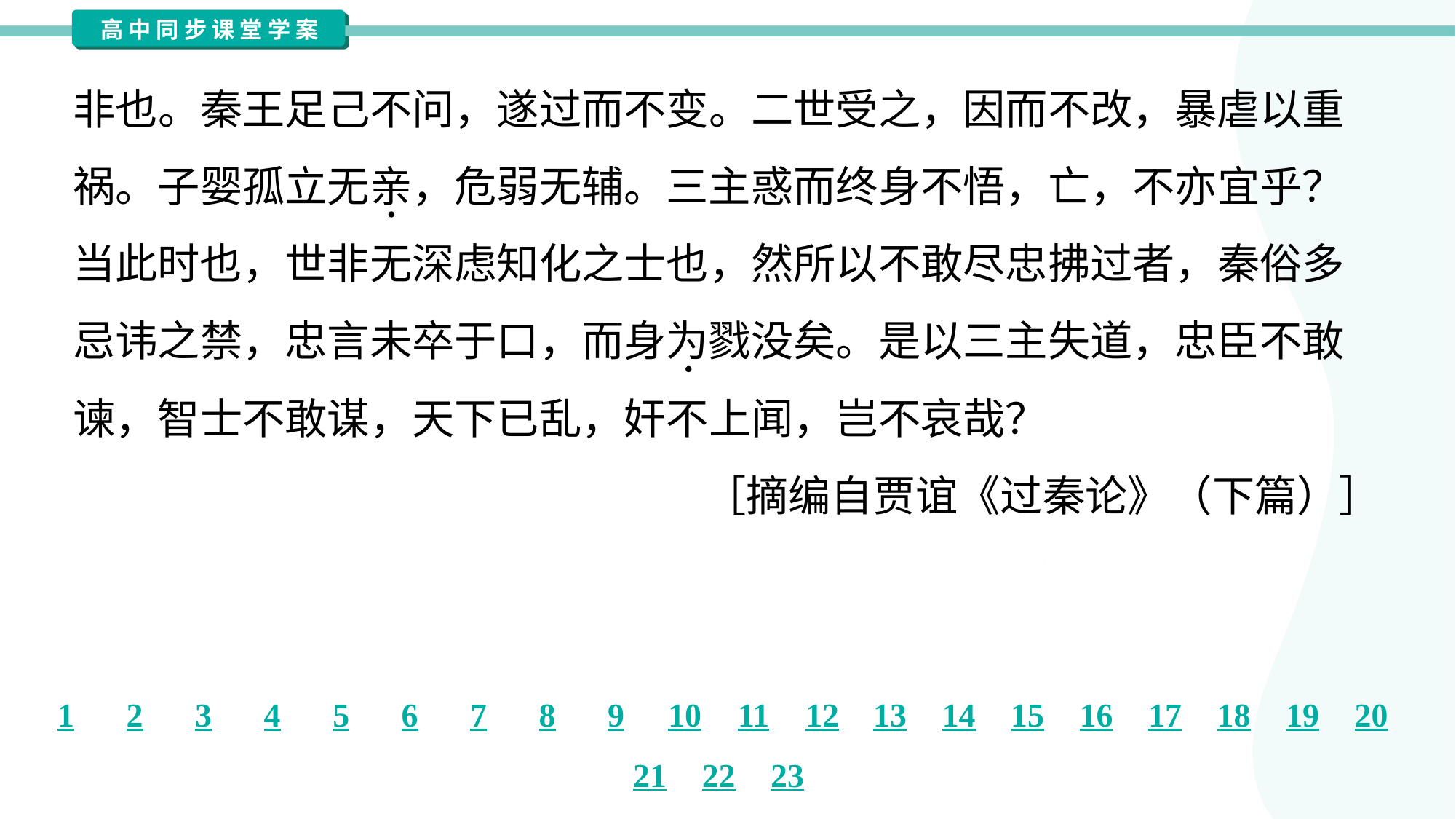

非也。秦王足己不问，遂过而不变。二世受之，因而不改，暴虐以重
祸。子婴孤立无亲，危弱无辅。三主惑而终身不悟，亡，不亦宜乎？
当此时也，世非无深虑知化之士也，然所以不敢尽忠拂过者，秦俗多
忌讳之禁，忠言未卒于口，而身为戮没矣。是以三主失道，忠臣不敢
谏，智士不敢谋，天下已乱，奸不上闻，岂不哀哉？
［摘编自贾谊《过秦论》（下篇）］